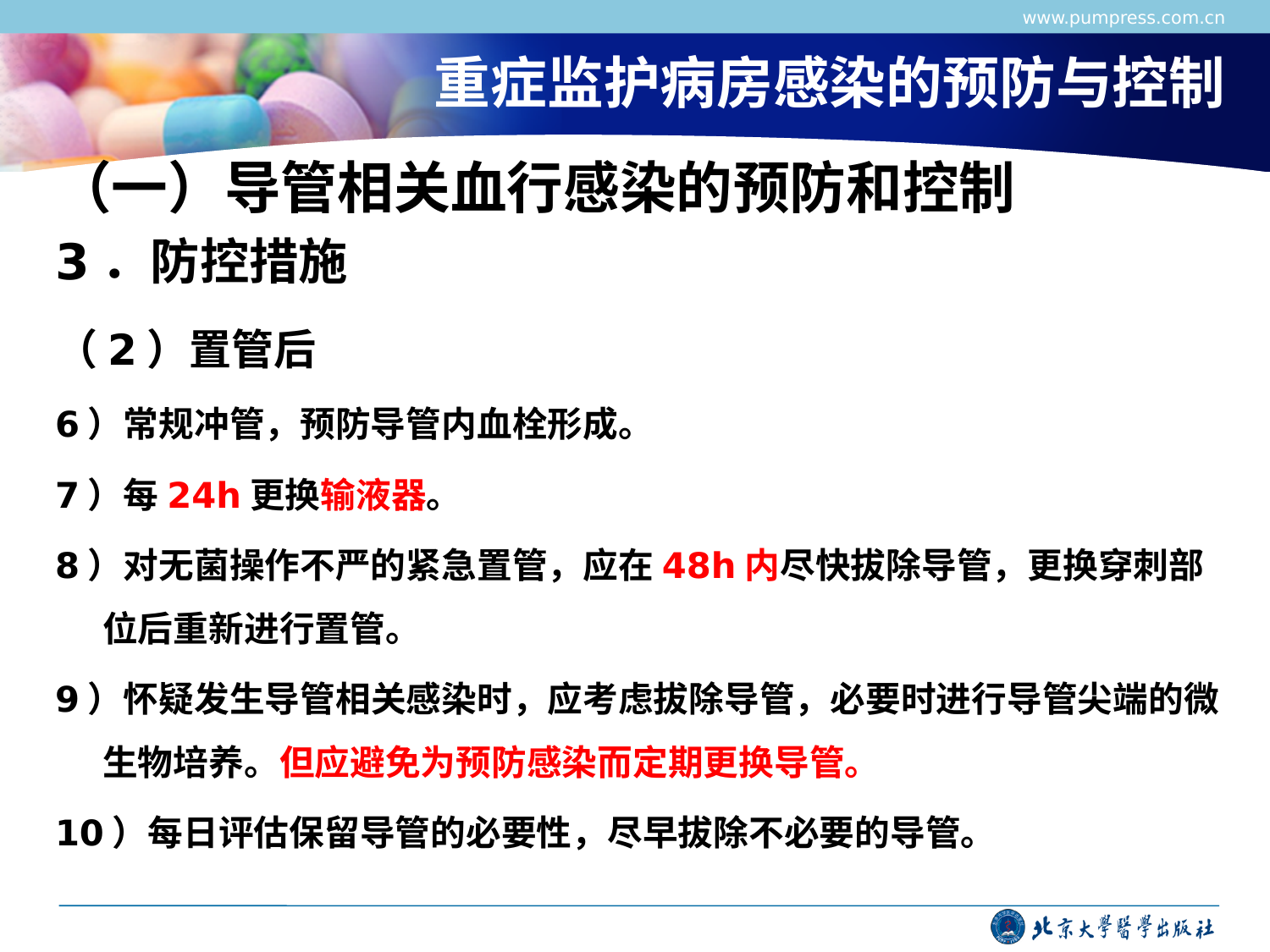

www.pumpress.com.cn
# 重症监护病房感染的预防与控制
（一）导管相关血行感染的预防和控制
3．防控措施
（2）置管后
6）常规冲管，预防导管内血栓形成。
7）每24h更换输液器。
8）对无菌操作不严的紧急置管，应在48h内尽快拔除导管，更换穿刺部位后重新进行置管。
9）怀疑发生导管相关感染时，应考虑拔除导管，必要时进行导管尖端的微生物培养。但应避免为预防感染而定期更换导管。
10）每日评估保留导管的必要性，尽早拔除不必要的导管。